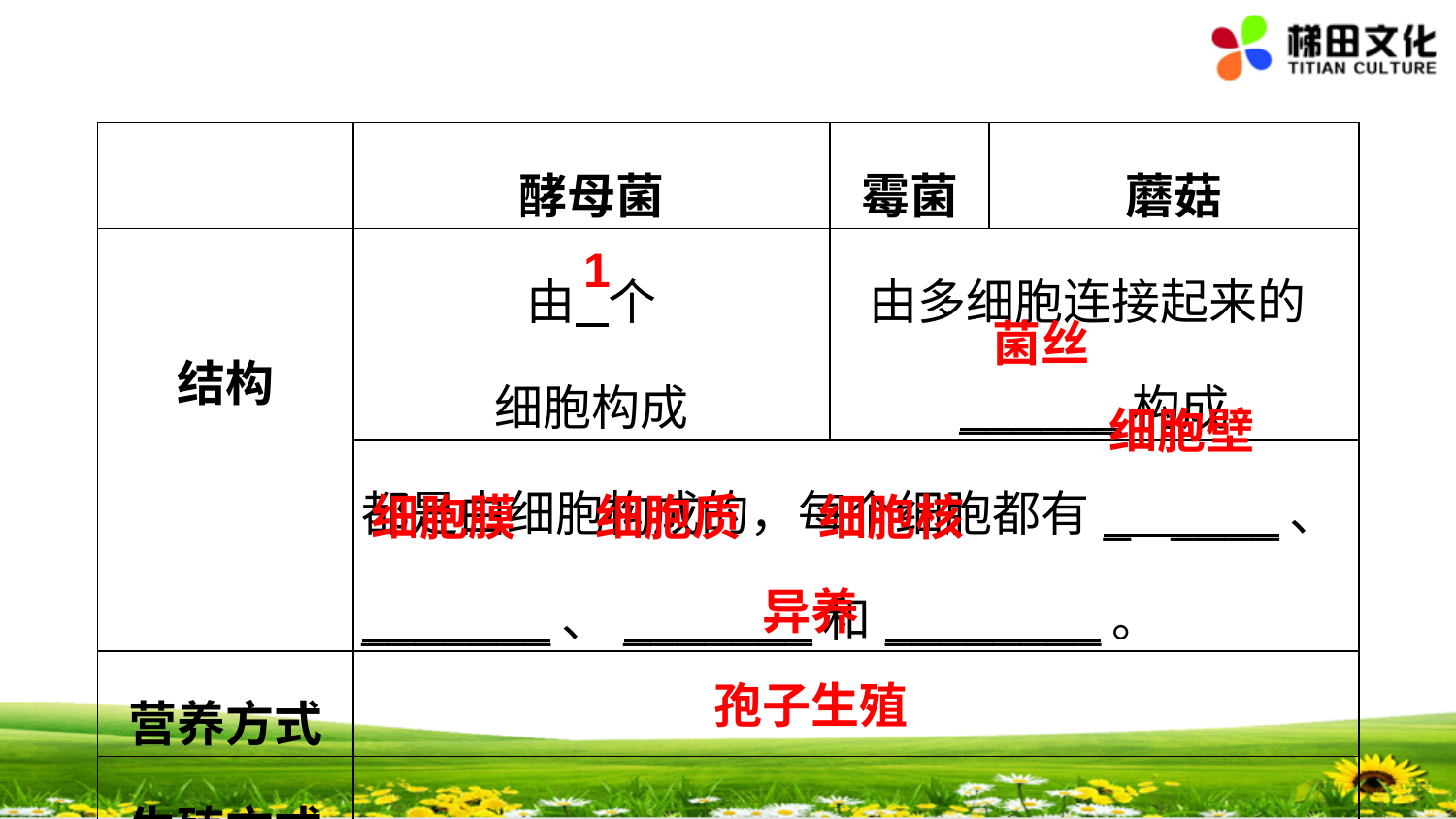

#
|  | 酵母菌 | 霉菌 | 蘑菇 |
| --- | --- | --- | --- |
| 结构 | 由 个 细胞构成 | 由多细胞连接起来的\_\_\_\_\_\_构成 |  |
|  | 都是由细胞构成的，每个细胞都有\_ \_\_\_\_、\_\_\_\_\_\_\_、\_\_\_\_\_\_\_和\_\_\_\_\_\_\_\_。 |  |  |
| 营养方式 |  |  |  |
| 生殖方式 |  |  |  |
1
菌丝
细胞壁
细胞膜
细胞质
细胞核
异养
孢子生殖